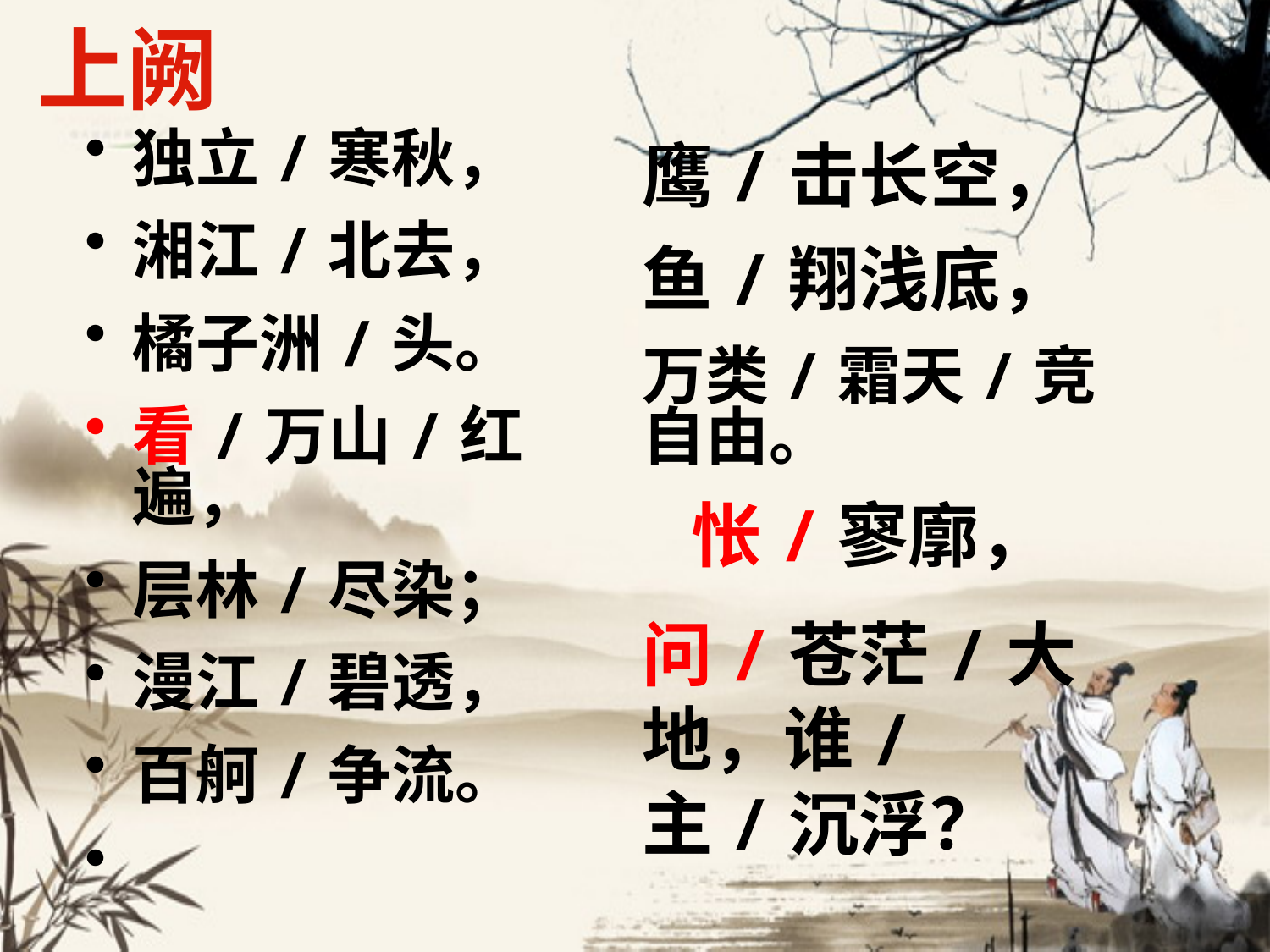

# 上阙
独立/寒秋，
湘江/北去，
橘子洲/头。
看/万山/红遍，
层林/尽染；
漫江/碧透，
百舸/争流。

鹰/击长空，
鱼/翔浅底，
万类/霜天/竞自由。
  怅/寥廓，
问/苍茫/大地，谁/主/沉浮？